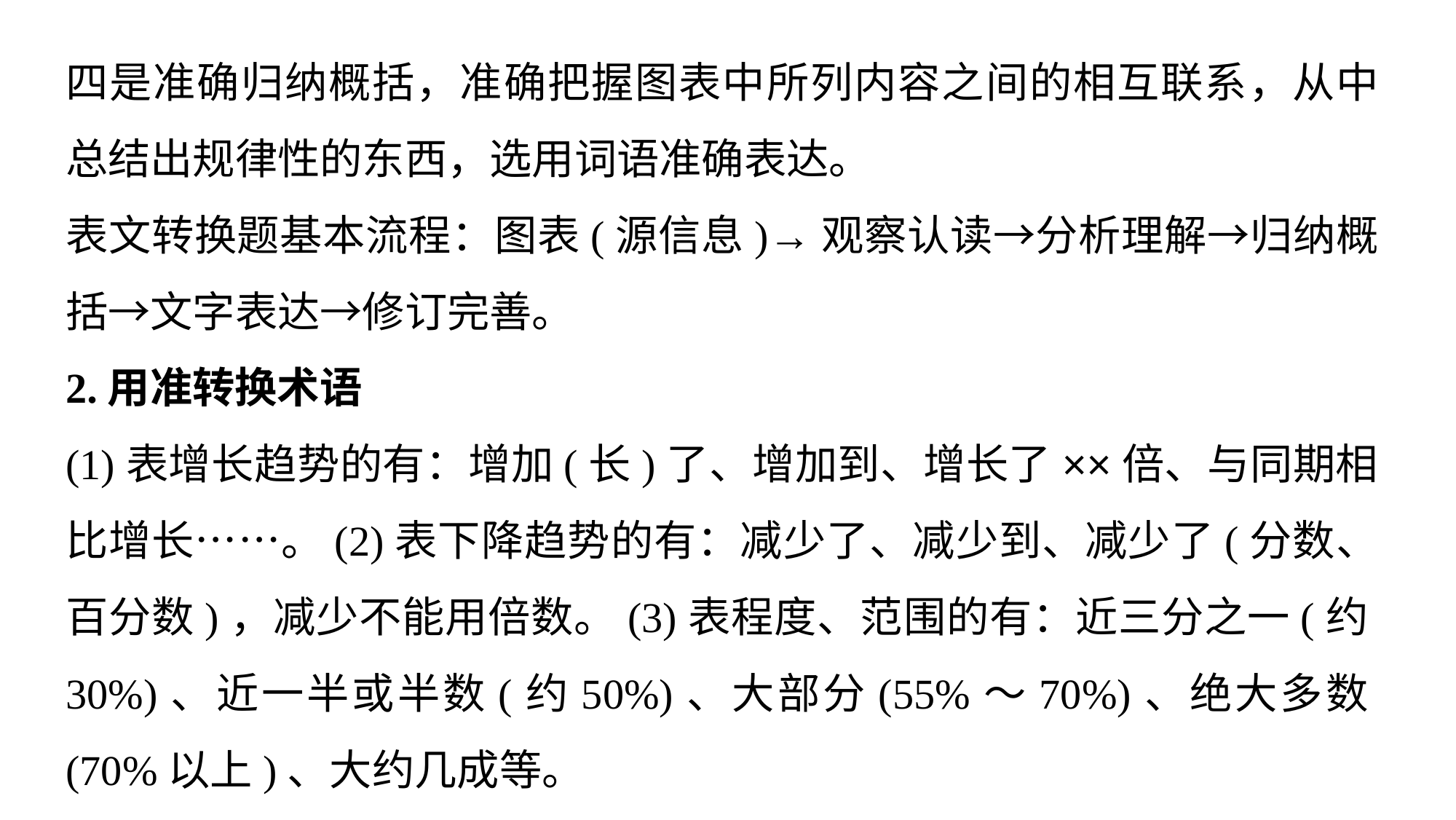

四是准确归纳概括，准确把握图表中所列内容之间的相互联系，从中总结出规律性的东西，选用词语准确表达。
表文转换题基本流程：图表(源信息)→观察认读→分析理解→归纳概括→文字表达→修订完善。
2.用准转换术语
(1)表增长趋势的有：增加(长)了、增加到、增长了××倍、与同期相比增长……。(2)表下降趋势的有：减少了、减少到、减少了(分数、百分数)，减少不能用倍数。(3)表程度、范围的有：近三分之一(约30%)、近一半或半数(约50%)、大部分(55%～70%)、绝大多数(70%以上)、大约几成等。